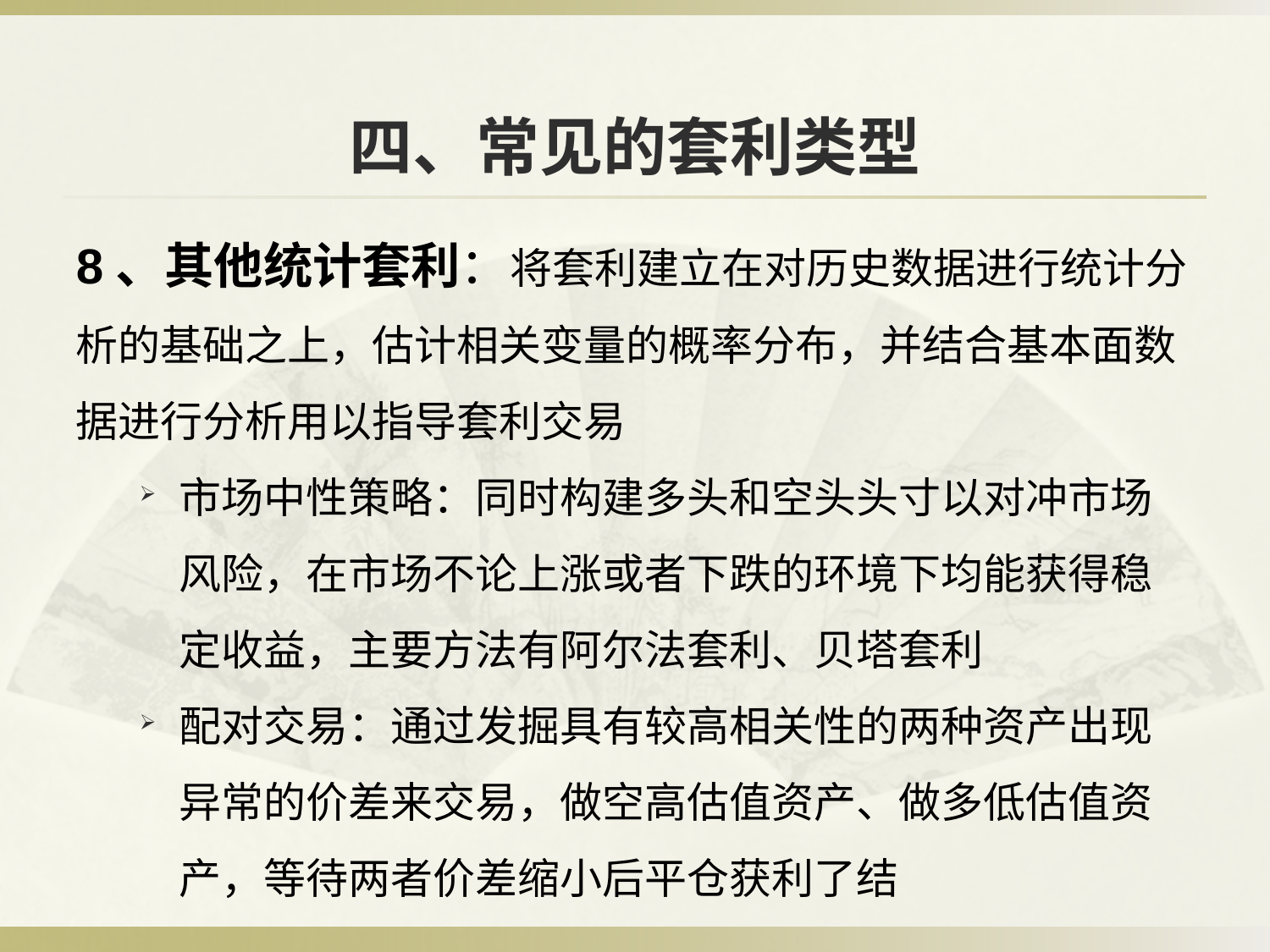

# 四、常见的套利类型
8、其他统计套利：将套利建立在对历史数据进行统计分析的基础之上，估计相关变量的概率分布，并结合基本面数据进行分析用以指导套利交易
市场中性策略：同时构建多头和空头头寸以对冲市场风险，在市场不论上涨或者下跌的环境下均能获得稳定收益，主要方法有阿尔法套利、贝塔套利
配对交易：通过发掘具有较高相关性的两种资产出现异常的价差来交易，做空高估值资产、做多低估值资产，等待两者价差缩小后平仓获利了结